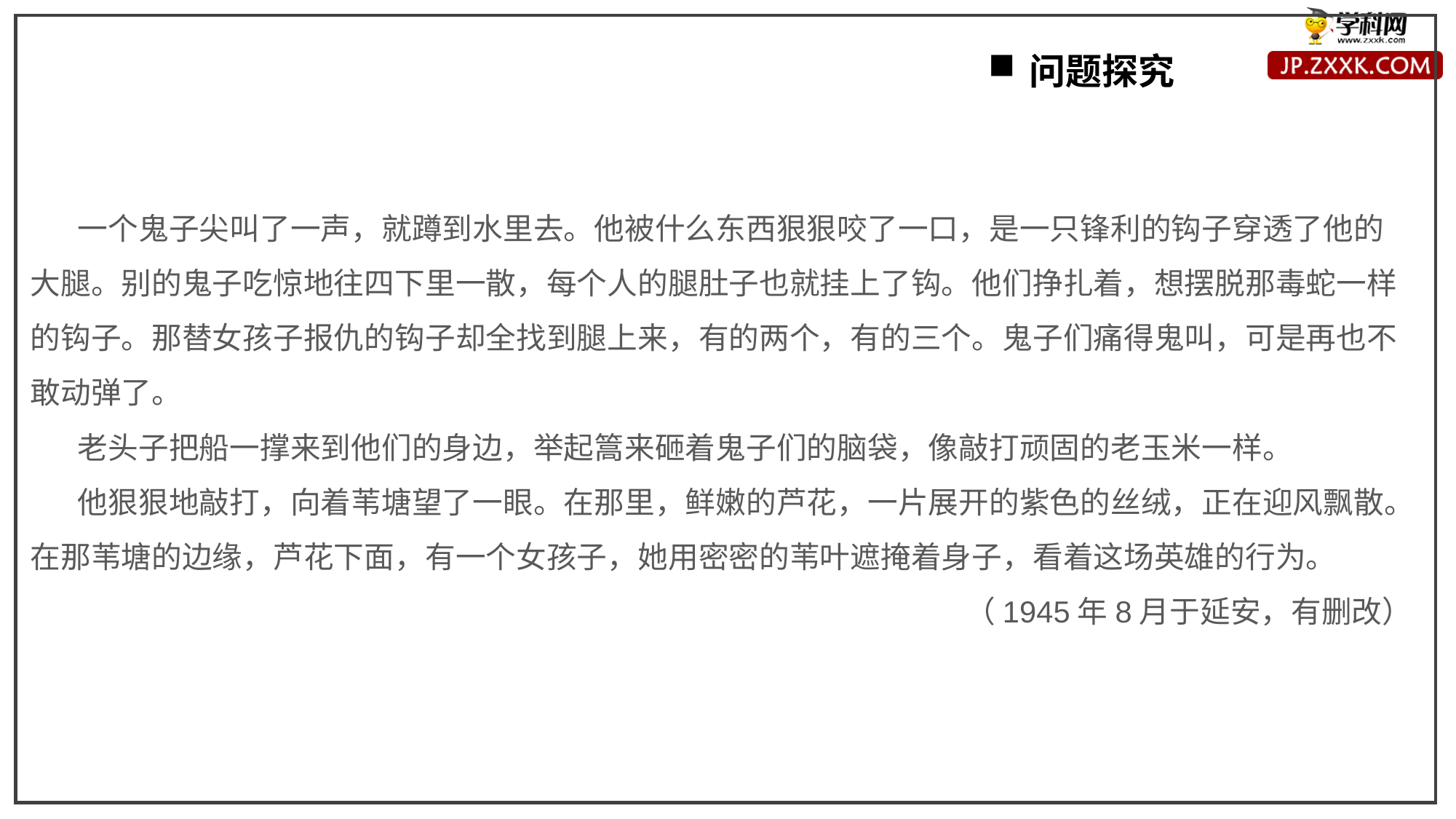

问题探究
      一个鬼子尖叫了一声，就蹲到水里去。他被什么东西狠狠咬了一口，是一只锋利的钩子穿透了他的大腿。别的鬼子吃惊地往四下里一散，每个人的腿肚子也就挂上了钩。他们挣扎着，想摆脱那毒蛇一样的钩子。那替女孩子报仇的钩子却全找到腿上来，有的两个，有的三个。鬼子们痛得鬼叫，可是再也不敢动弹了。
      老头子把船一撑来到他们的身边，举起篙来砸着鬼子们的脑袋，像敲打顽固的老玉米一样。
      他狠狠地敲打，向着苇塘望了一眼。在那里，鲜嫩的芦花，一片展开的紫色的丝绒，正在迎风飘散。
在那苇塘的边缘，芦花下面，有一个女孩子，她用密密的苇叶遮掩着身子，看着这场英雄的行为。
（1945年8月于延安，有删改）